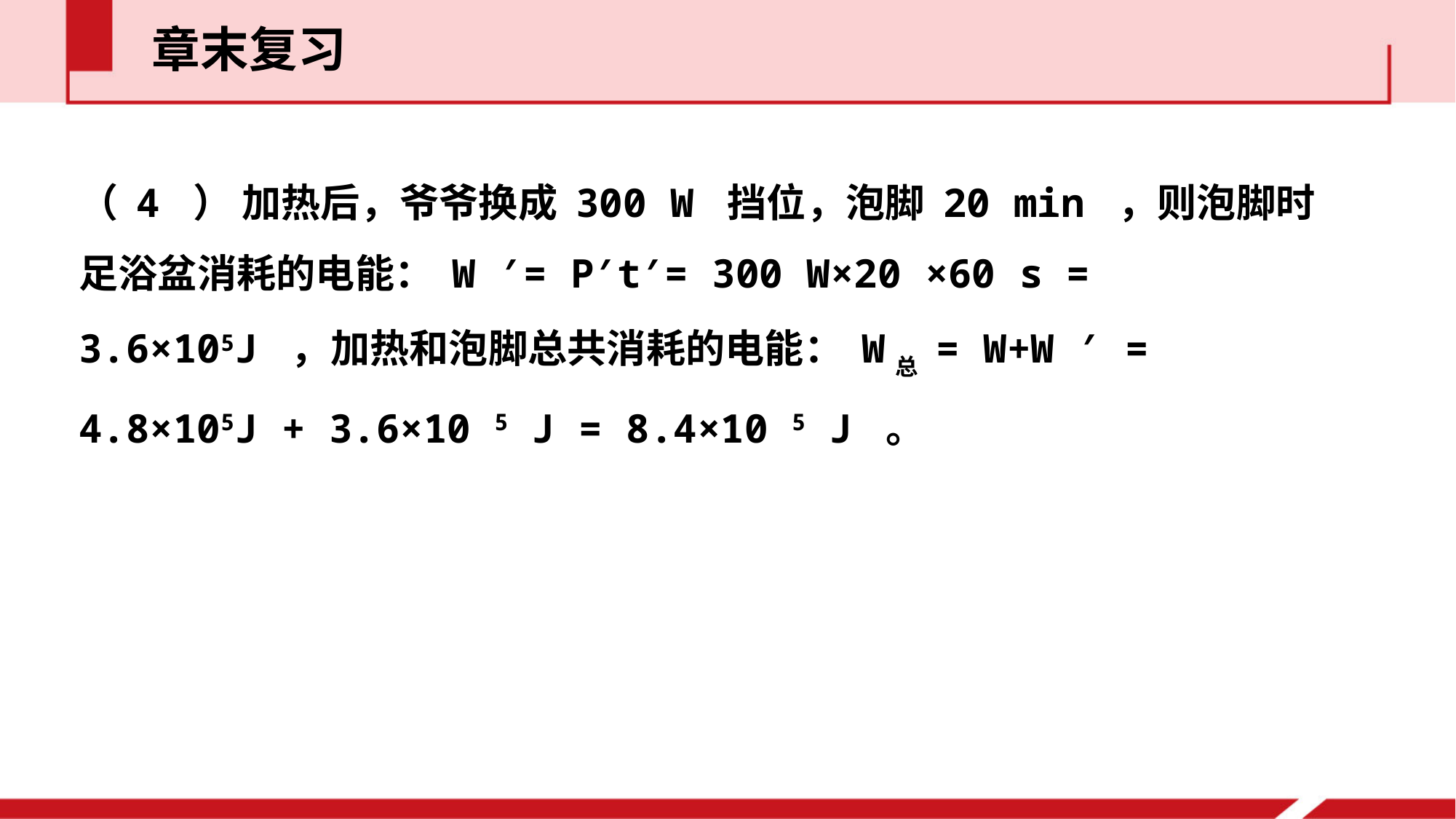

章末复习
（ 4 ） 加热后，爷爷换成 300 W 挡位，泡脚 20 min ，则泡脚时足浴盆消耗的电能： W ′= P′t′= 300 W×20 ×60 s = 3.6×105J ，加热和泡脚总共消耗的电能： W总 = W+W ′ = 4.8×105J + 3.6×10 5 J = 8.4×10 5 J 。